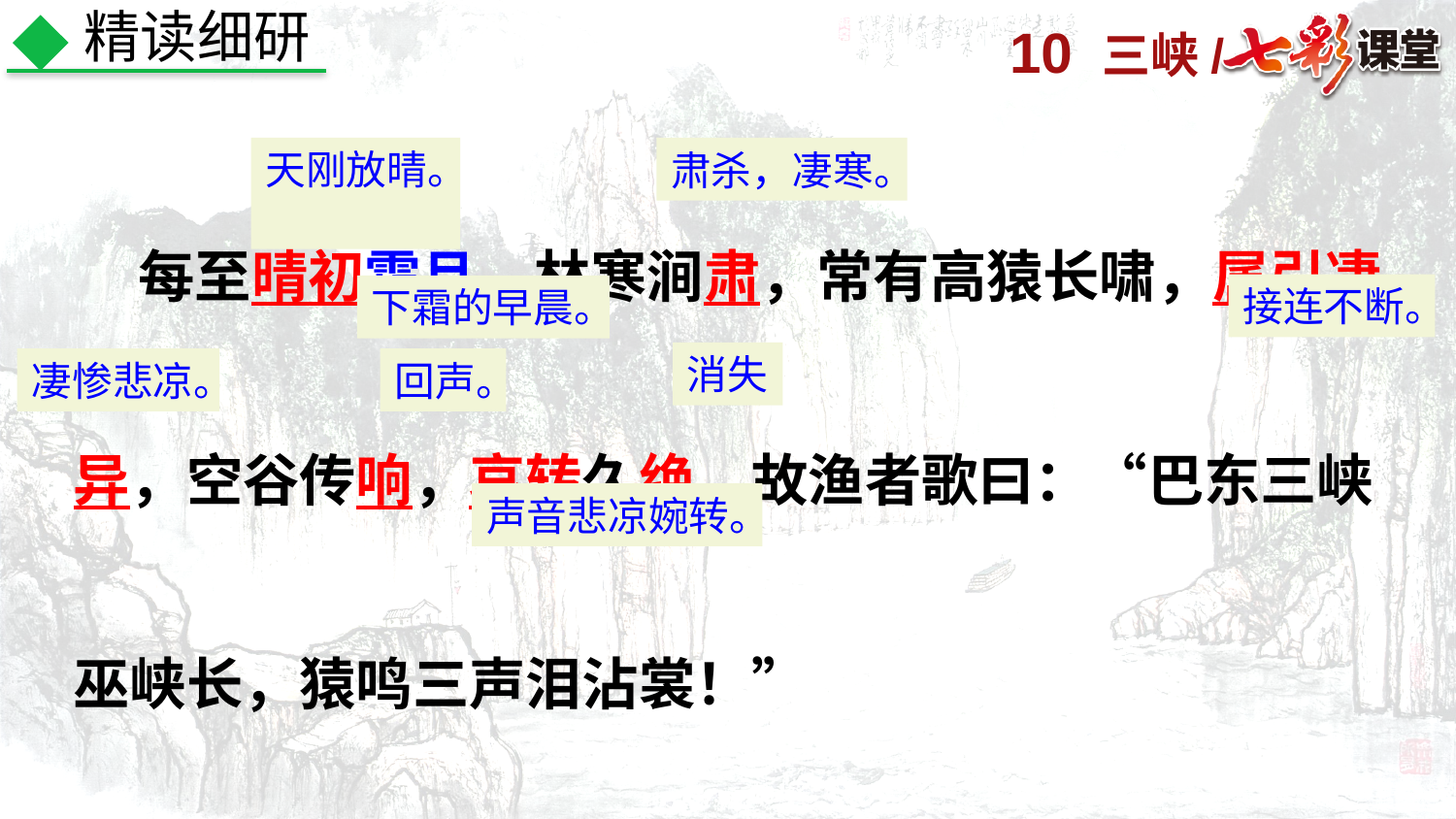

精读细研

    每至晴初霜旦，林寒涧肃，常有高猿长啸，属引凄异，空谷传响，哀转久绝。故渔者歌曰：“巴东三峡巫峡长，猿鸣三声泪沾裳！”
天刚放晴。
肃杀，凄寒。
接连不断。
下霜的早晨。
消失
凄惨悲凉。
回声。
声音悲凉婉转。